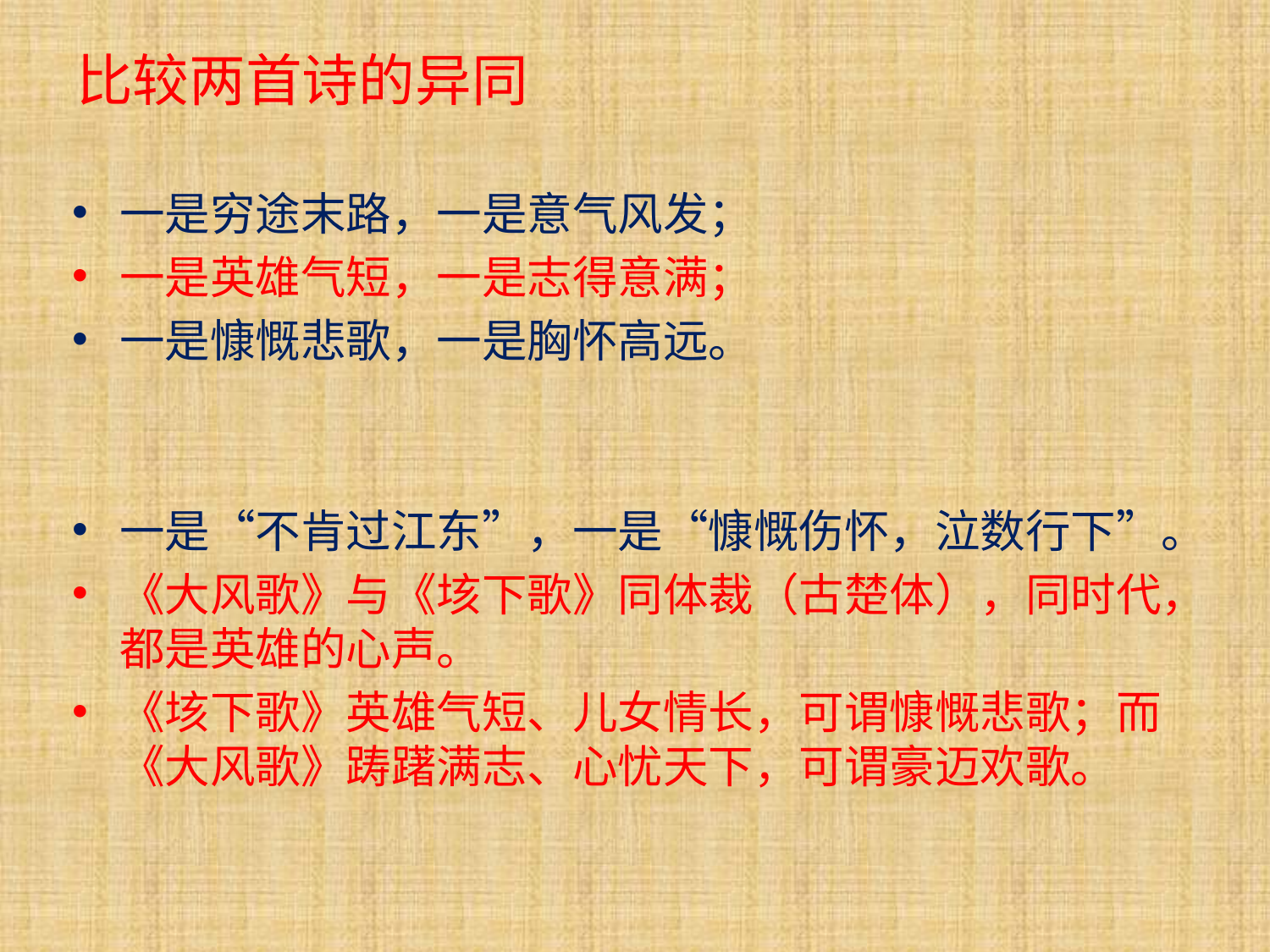

# 比较两首诗的异同
一是穷途末路，一是意气风发；
一是英雄气短，一是志得意满；
一是慷慨悲歌，一是胸怀高远。

一是“不肯过江东”，一是“慷慨伤怀，泣数行下”。
《大风歌》与《垓下歌》同体裁（古楚体），同时代，都是英雄的心声。
《垓下歌》英雄气短、儿女情长，可谓慷慨悲歌；而《大风歌》踌躇满志、心忧天下，可谓豪迈欢歌。